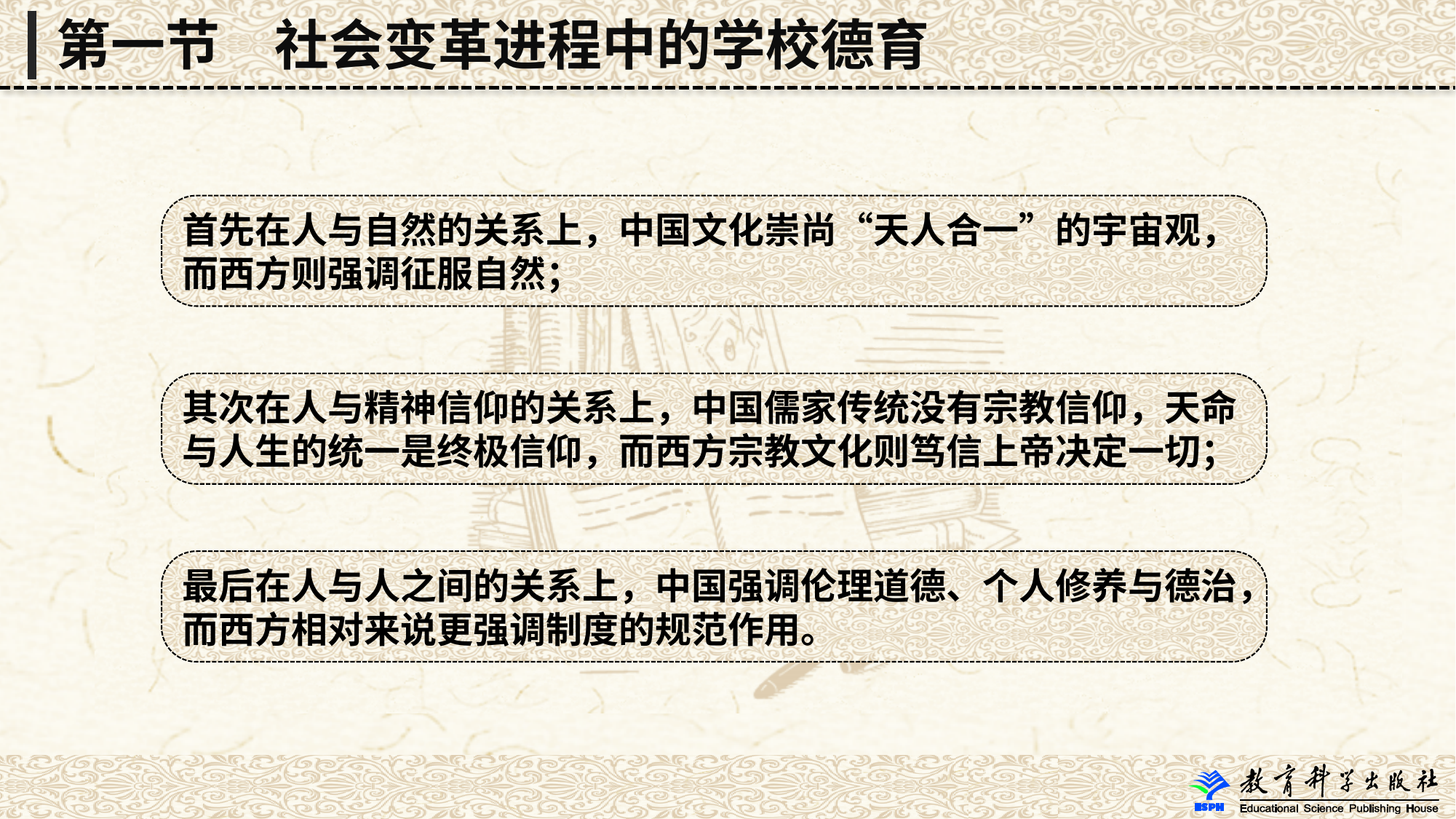

第一节　社会变革进程中的学校德育
首先在人与自然的关系上，中国文化崇尚“天人合一”的宇宙观，而西方则强调征服自然；
其次在人与精神信仰的关系上，中国儒家传统没有宗教信仰，天命与人生的统一是终极信仰，而西方宗教文化则笃信上帝决定一切；
最后在人与人之间的关系上，中国强调伦理道德、个人修养与德治，而西方相对来说更强调制度的规范作用。